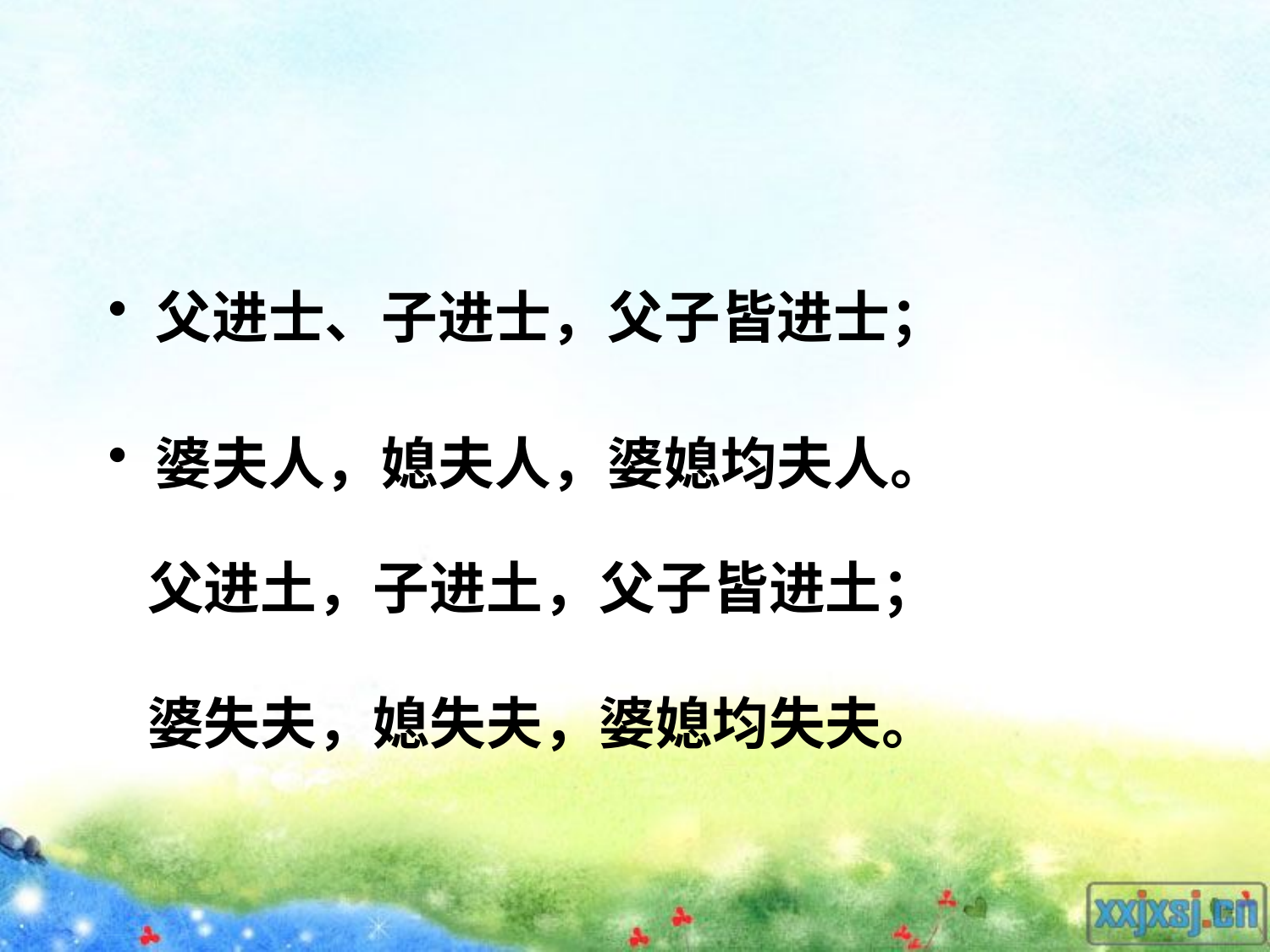

#
父进士、子进士，父子皆进士；
婆夫人，媳夫人，婆媳均夫人。

父进土，子进土，父子皆进土；
婆失夫，媳失夫，婆媳均失夫。